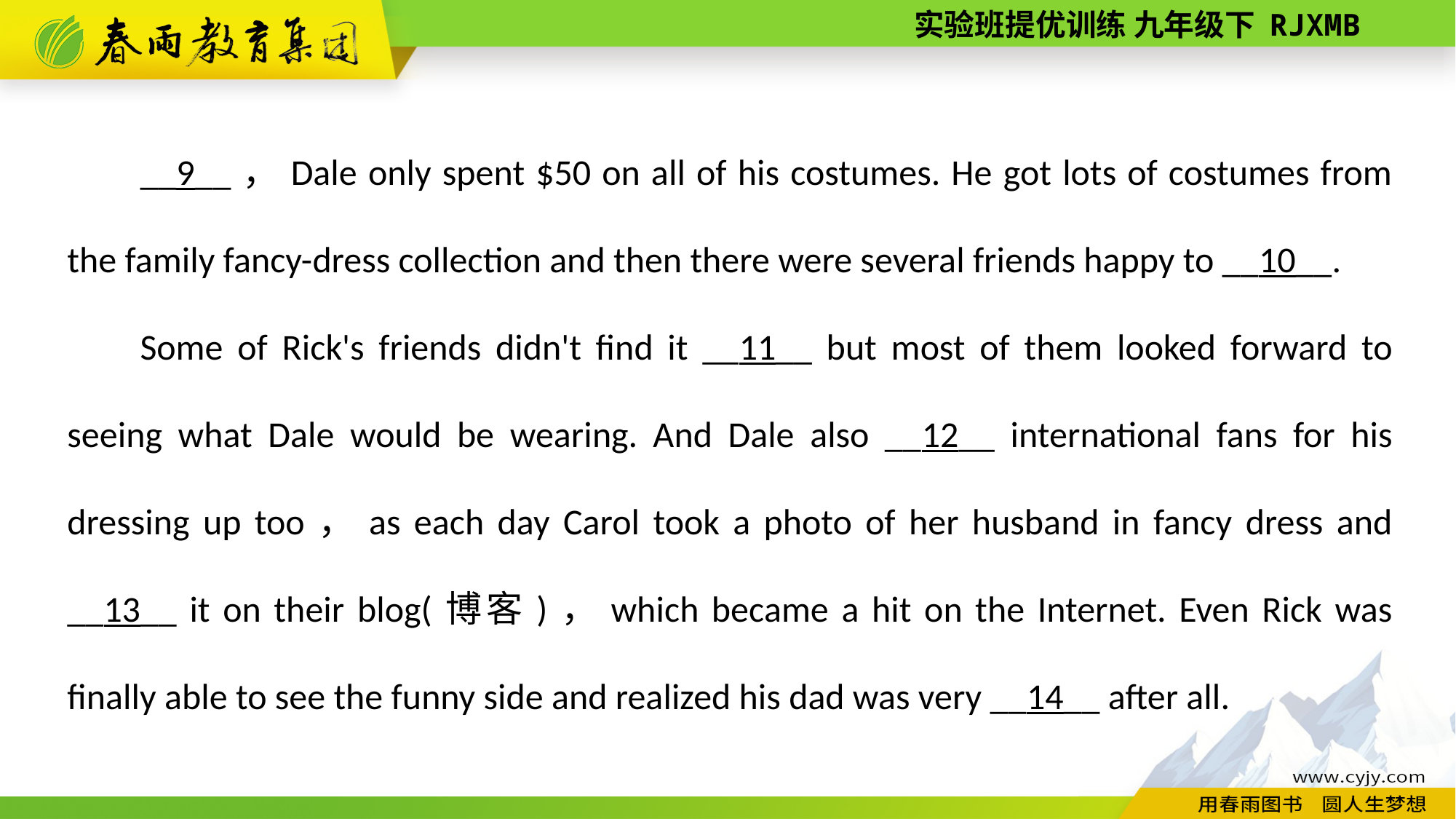

__9__，Dale only spent $50 on all of his costumes. He got lots of costumes from the family fancy-­dress collection and then there were several friends happy to __10__.
Some of Rick's friends didn't find it __11__ but most of them looked forward to seeing what Dale would be wearing. And Dale also __12__ international fans for his dressing up too，as each day Carol took a photo of her husband in fancy dress and __13__ it on their blog(博客)，which became a hit on the Internet. Even Rick was finally able to see the funny side and realized his dad was very __14__ after all.